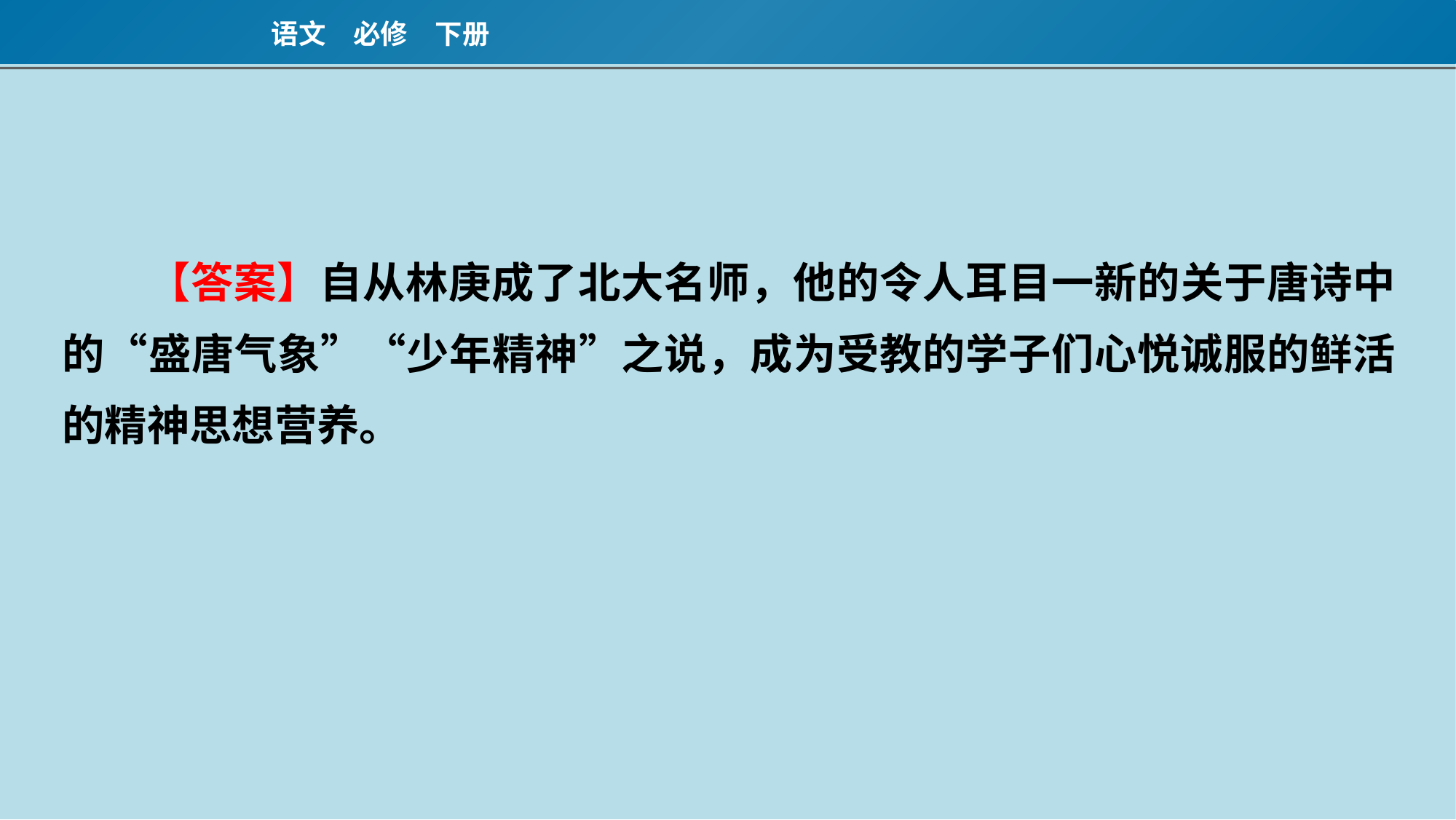

【答案】自从林庚成了北大名师，他的令人耳目一新的关于唐诗中的“盛唐气象”“少年精神”之说，成为受教的学子们心悦诚服的鲜活的精神思想营养。